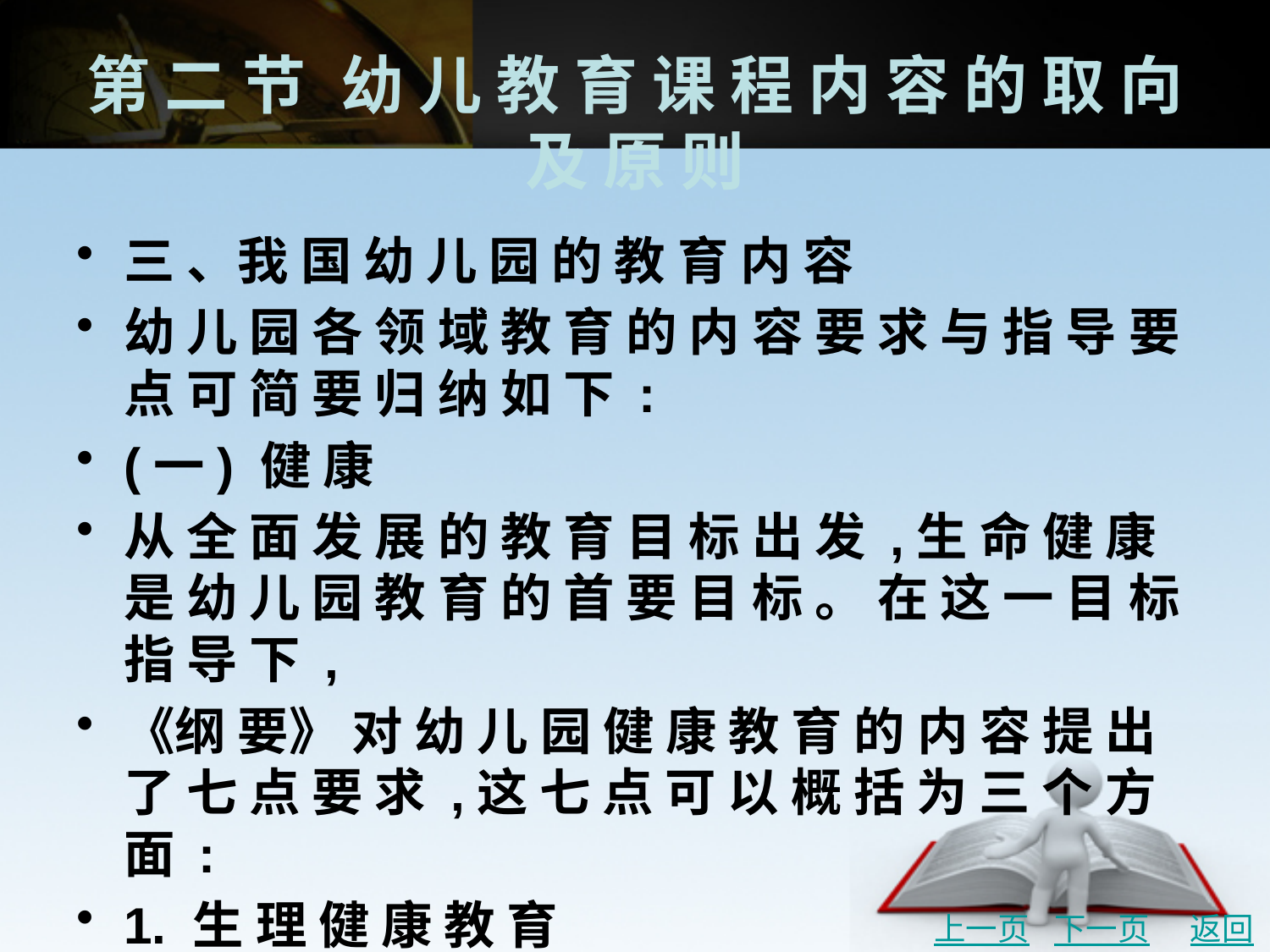

# 第 二 节	幼 儿 教 育 课 程 内 容 的 取 向 及 原 则
三 、我 国 幼 儿 园 的 教 育 内 容
幼 儿 园 各 领 域 教 育 的 内 容 要 求 与 指 导 要 点 可 简 要 归 纳 如 下 :
(一) 健 康
从 全 面 发 展 的 教 育 目 标 出 发 ,生 命 健 康 是 幼 儿 园 教 育 的 首 要 目 标 。 在 这 一 目 标 指 导 下 ,
《纲 要》 对 幼 儿 园 健 康 教 育 的 内 容 提 出 了 七 点 要 求 ,这 七 点 可 以 概 括 为 三 个 方 面 :
1. 生 理 健 康 教 育
2. 心 理 健 康 与 意 志 品 质 教 育
3. 安 全 保 健 教 育

上一页
下一页
返回